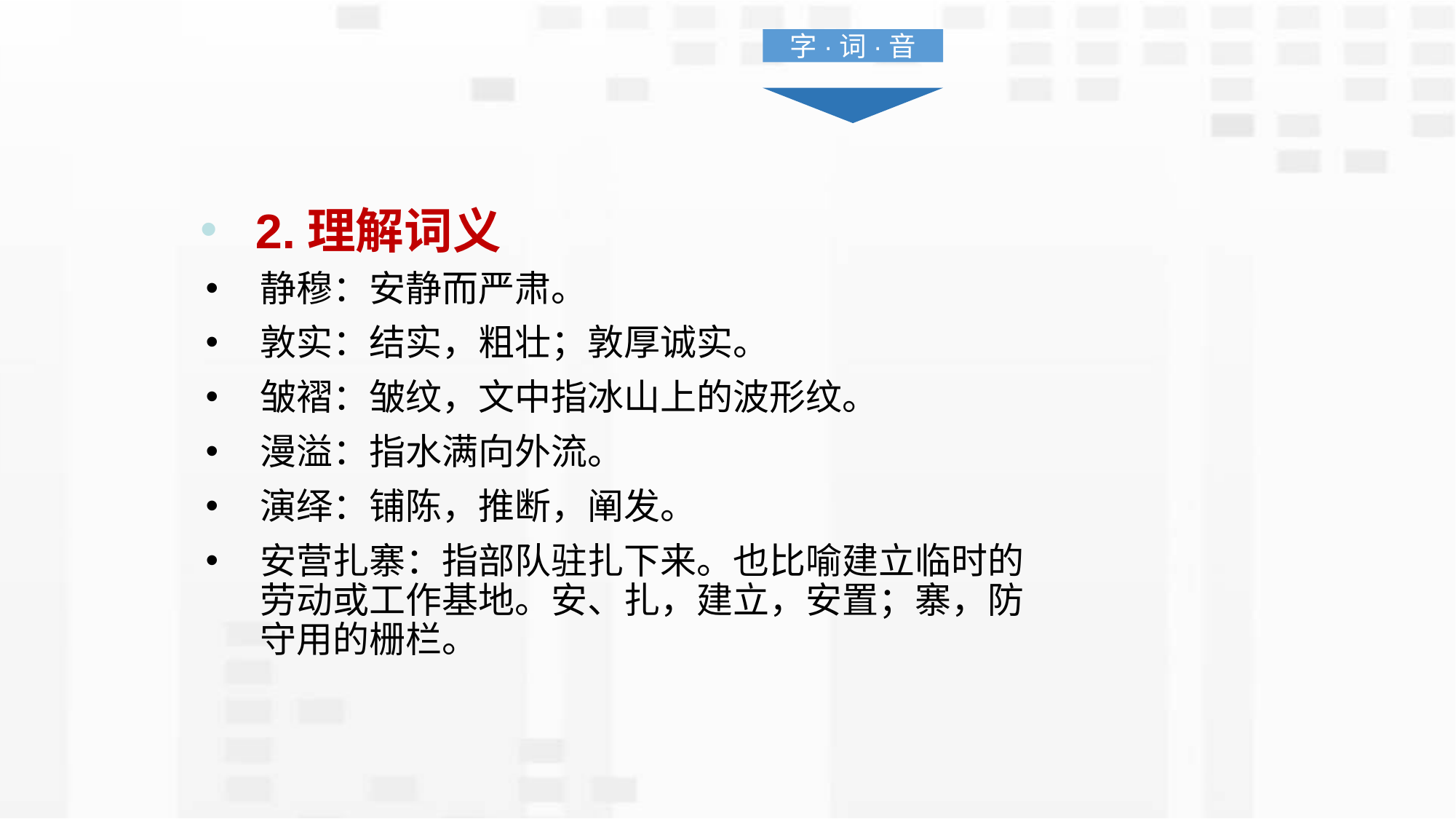

字·词·音

2.理解词义
静穆：安静而严肃。
敦实：结实，粗壮；敦厚诚实。
皱褶：皱纹，文中指冰山上的波形纹。
漫溢：指水满向外流。
演绎：铺陈，推断，阐发。
安营扎寨：指部队驻扎下来。也比喻建立临时的劳动或工作基地。安、扎，建立，安置；寨，防守用的栅栏。